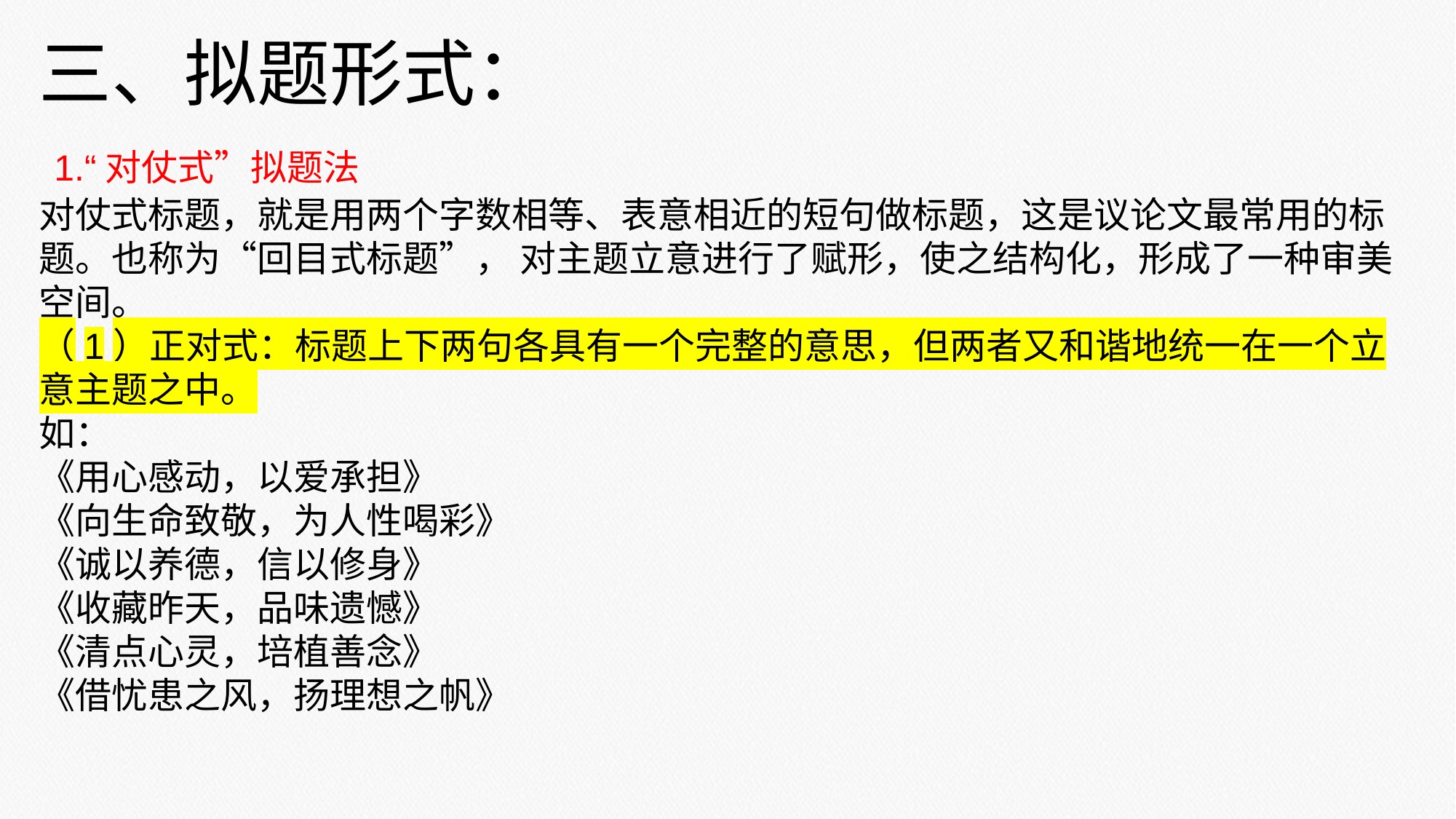

三、拟题形式：
 1.“对仗式”拟题法
对仗式标题，就是用两个字数相等、表意相近的短句做标题，这是议论文最常用的标题。也称为“回目式标题”， 对主题立意进行了赋形，使之结构化，形成了一种审美空间。
（1）正对式：标题上下两句各具有一个完整的意思，但两者又和谐地统一在一个立意主题之中。
如：
《用心感动，以爱承担》
《向生命致敬，为人性喝彩》
《诚以养德，信以修身》
《收藏昨天，品味遗憾》
《清点心灵，培植善念》
《借忧患之风，扬理想之帆》